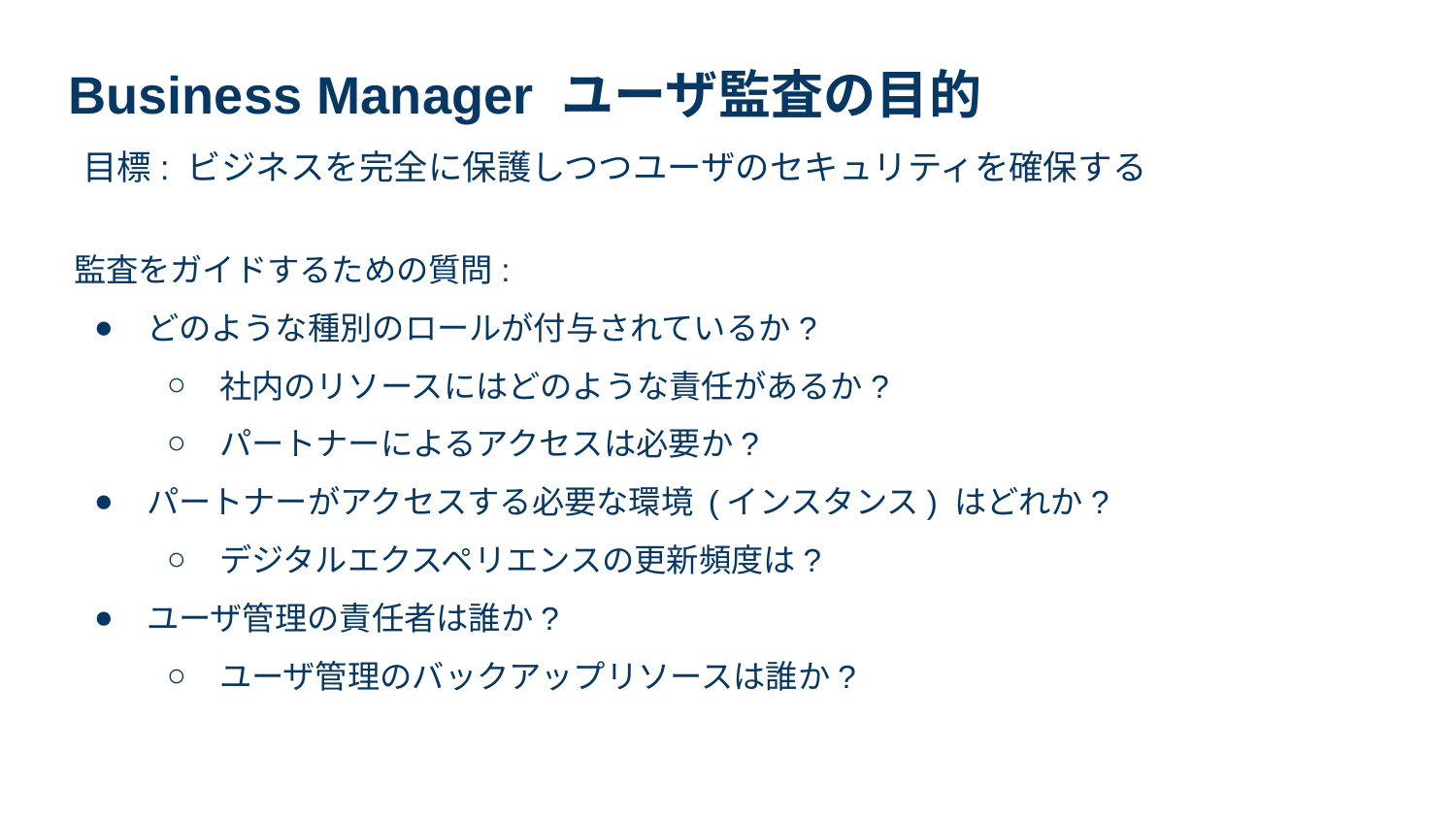

Business Manager ユーザ監査の目的
目標: ビジネスを完全に保護しつつユーザのセキュリティを確保する
監査をガイドするための質問:
どのような種別のロールが付与されているか?
社内のリソースにはどのような責任があるか?
パートナーによるアクセスは必要か?
パートナーがアクセスする必要な環境 (インスタンス) はどれか?
デジタルエクスペリエンスの更新頻度は?
ユーザ管理の責任者は誰か?
ユーザ管理のバックアップリソースは誰か?